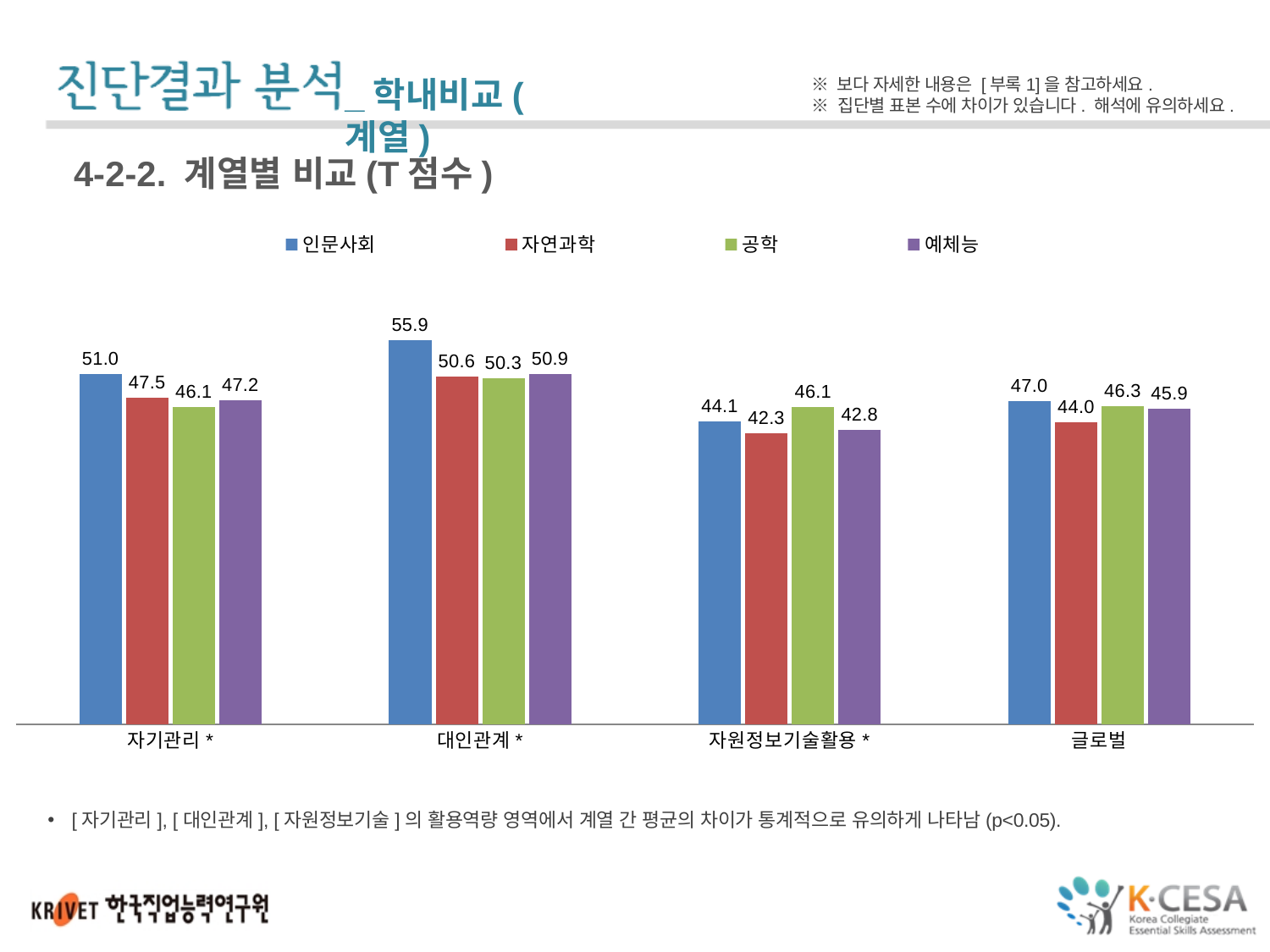

_학내비교(계열)
※ 보다 자세한 내용은 [부록1]을 참고하세요.
※ 집단별 표본 수에 차이가 있습니다. 해석에 유의하세요.
4-2-2. 계열별 비교(T점수)

### Chart

| Category | 인문사회 | 자연과학 | 공학 | 예체능 |
|---|---|---|---|---|
| 자기관리* | 50.96123167155424 | 47.456992481203 | 46.121340206185565 | 47.17963350785342 |
| 대인관계* | 55.88070175438593 | 50.60812030075183 | 50.28649484536081 | 50.93272251308898 |
| 자원정보기술활용* | 44.091445427728615 | 42.29545454545455 | 46.125 | 42.80104712041885 |
| 글로벌 | 47.02825958702064 | 43.98174242424241 | 46.306595744680855 | 45.88473684210526 |
[자기관리], [대인관계], [자원정보기술]의 활용역량 영역에서 계열 간 평균의 차이가 통계적으로 유의하게 나타남(p<0.05).